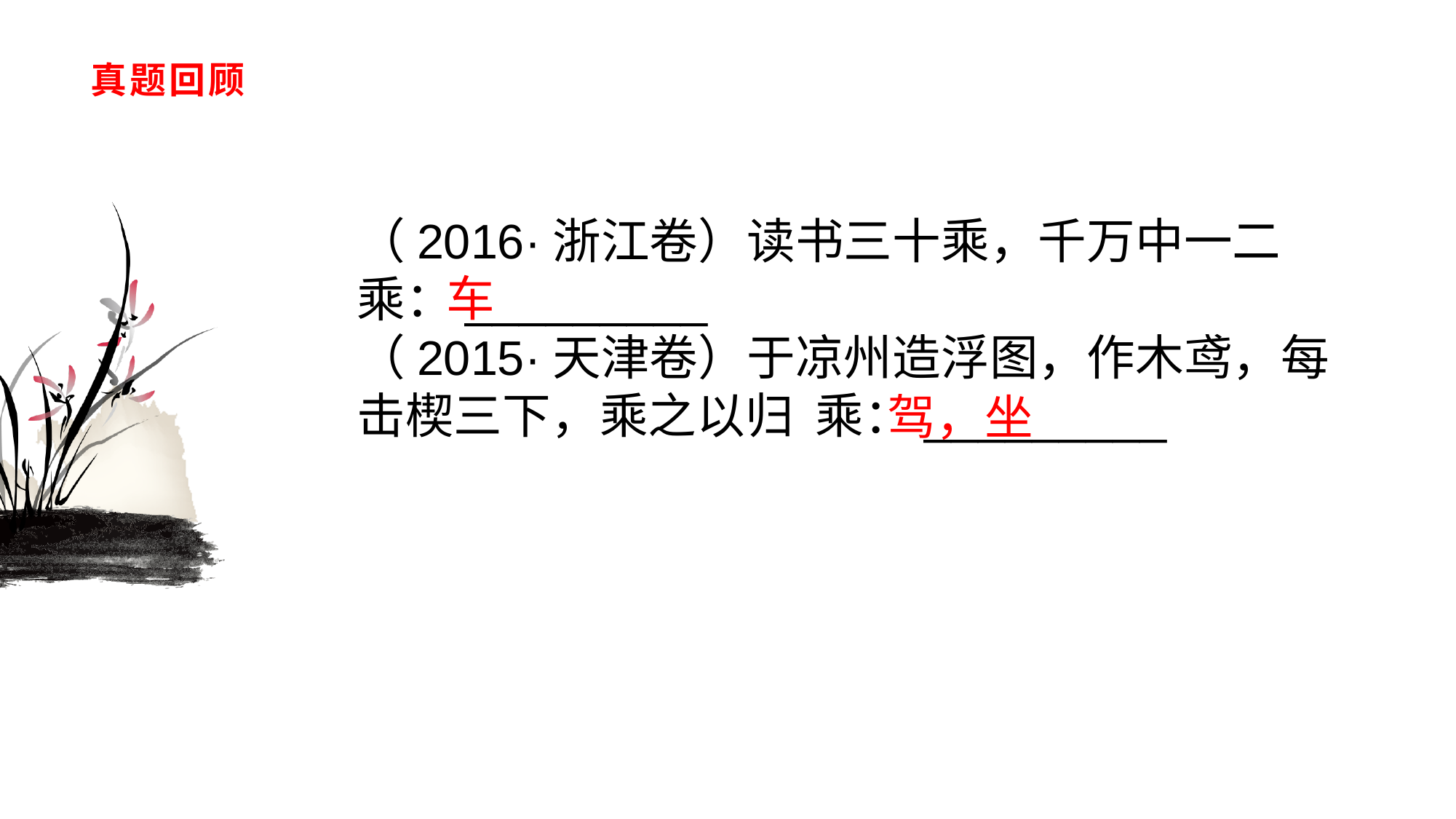

# 真题回顾
（2016·浙江卷）读书三十乘，千万中一二　乘：_________（2015·天津卷）于凉州造浮图，作木鸢，每击楔三下，乘之以归  乘：_________
车
驾，坐